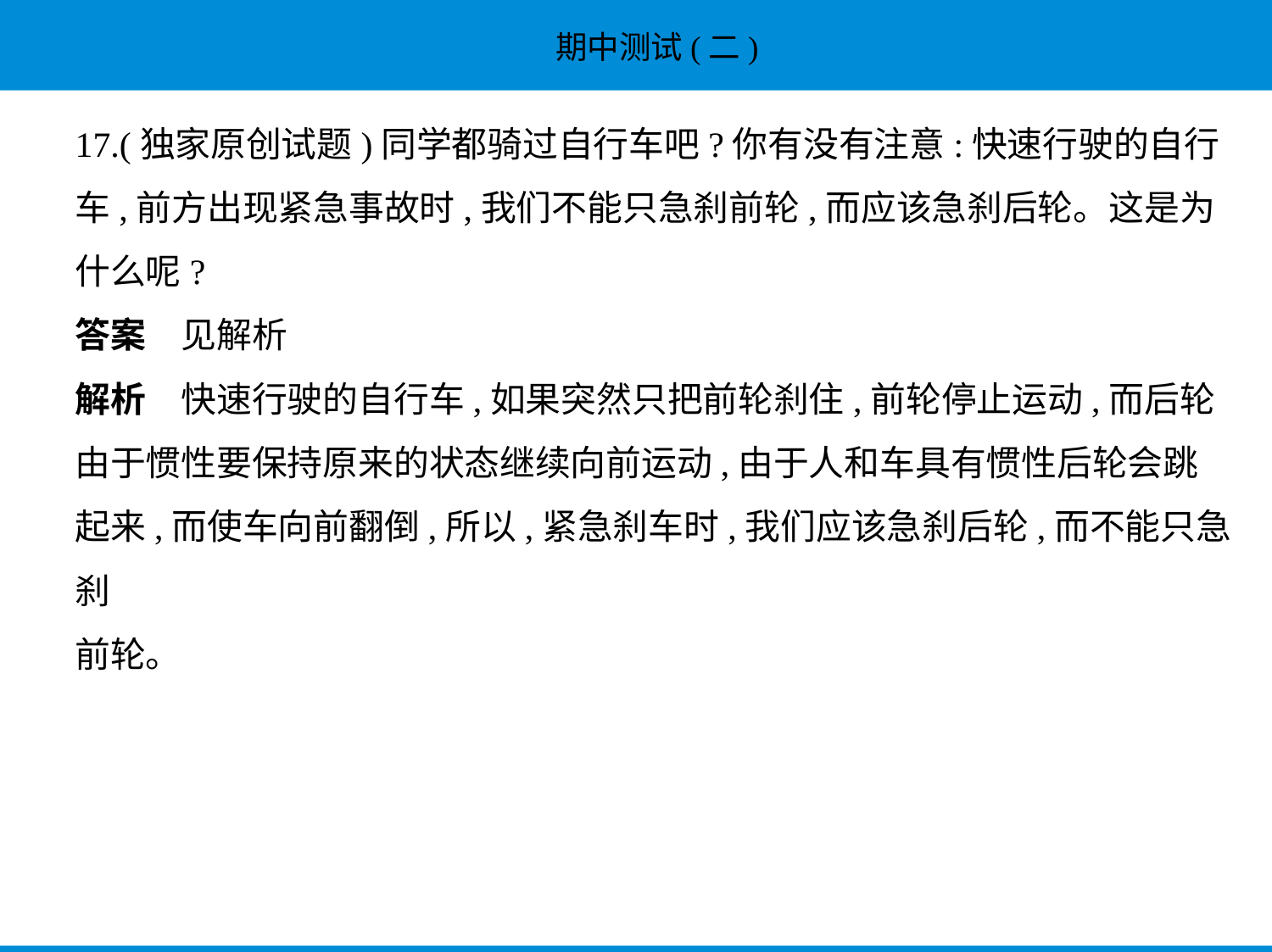

17.(独家原创试题)同学都骑过自行车吧?你有没有注意:快速行驶的自行
车,前方出现紧急事故时,我们不能只急刹前轮,而应该急刹后轮。这是为
什么呢?
答案　见解析
解析　快速行驶的自行车,如果突然只把前轮刹住,前轮停止运动,而后轮
由于惯性要保持原来的状态继续向前运动,由于人和车具有惯性后轮会跳
起来,而使车向前翻倒,所以,紧急刹车时,我们应该急刹后轮,而不能只急刹
前轮。